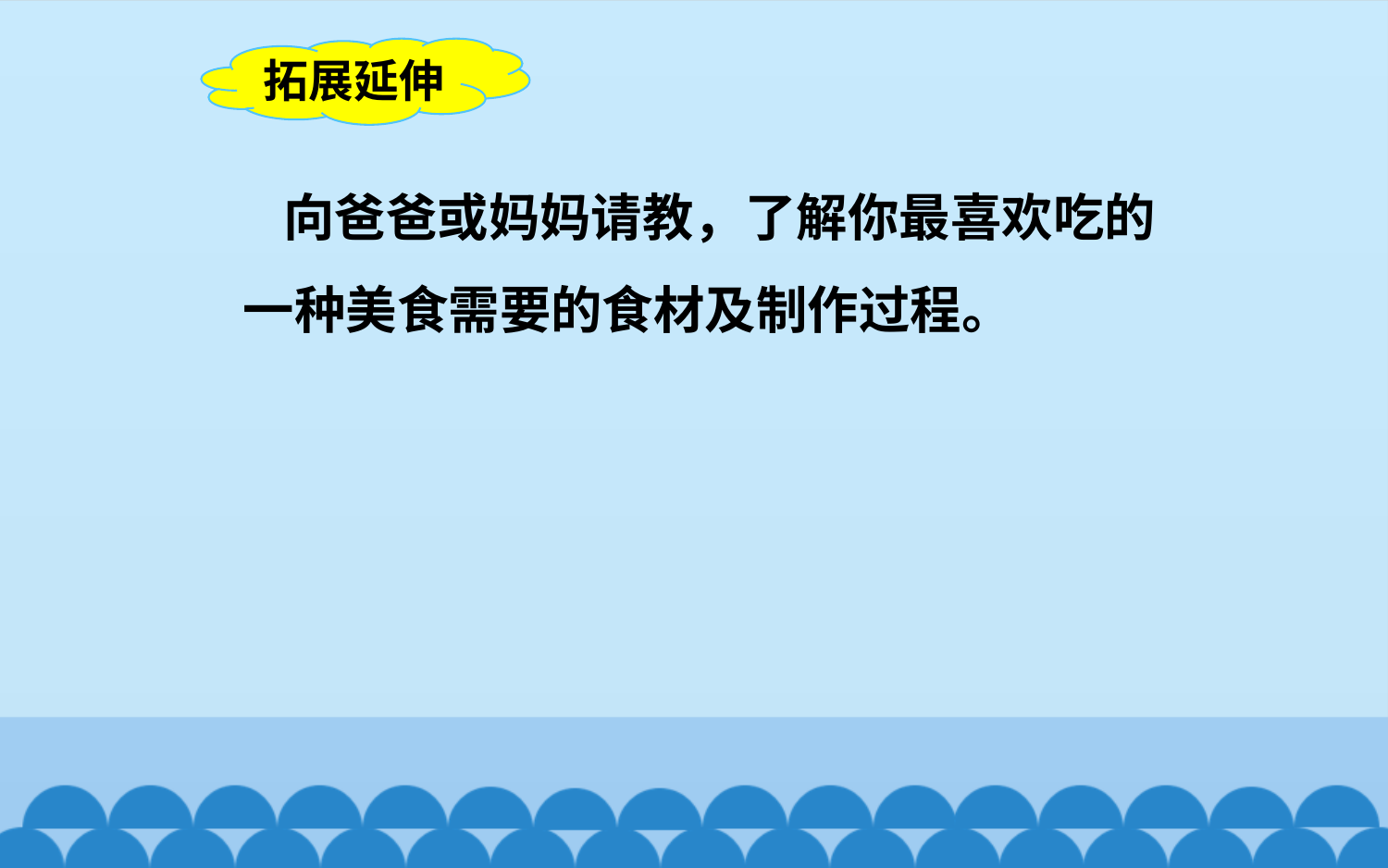

拓展延伸
      向爸爸或妈妈请教，了解你最喜欢吃的一种美食需要的食材及制作过程。